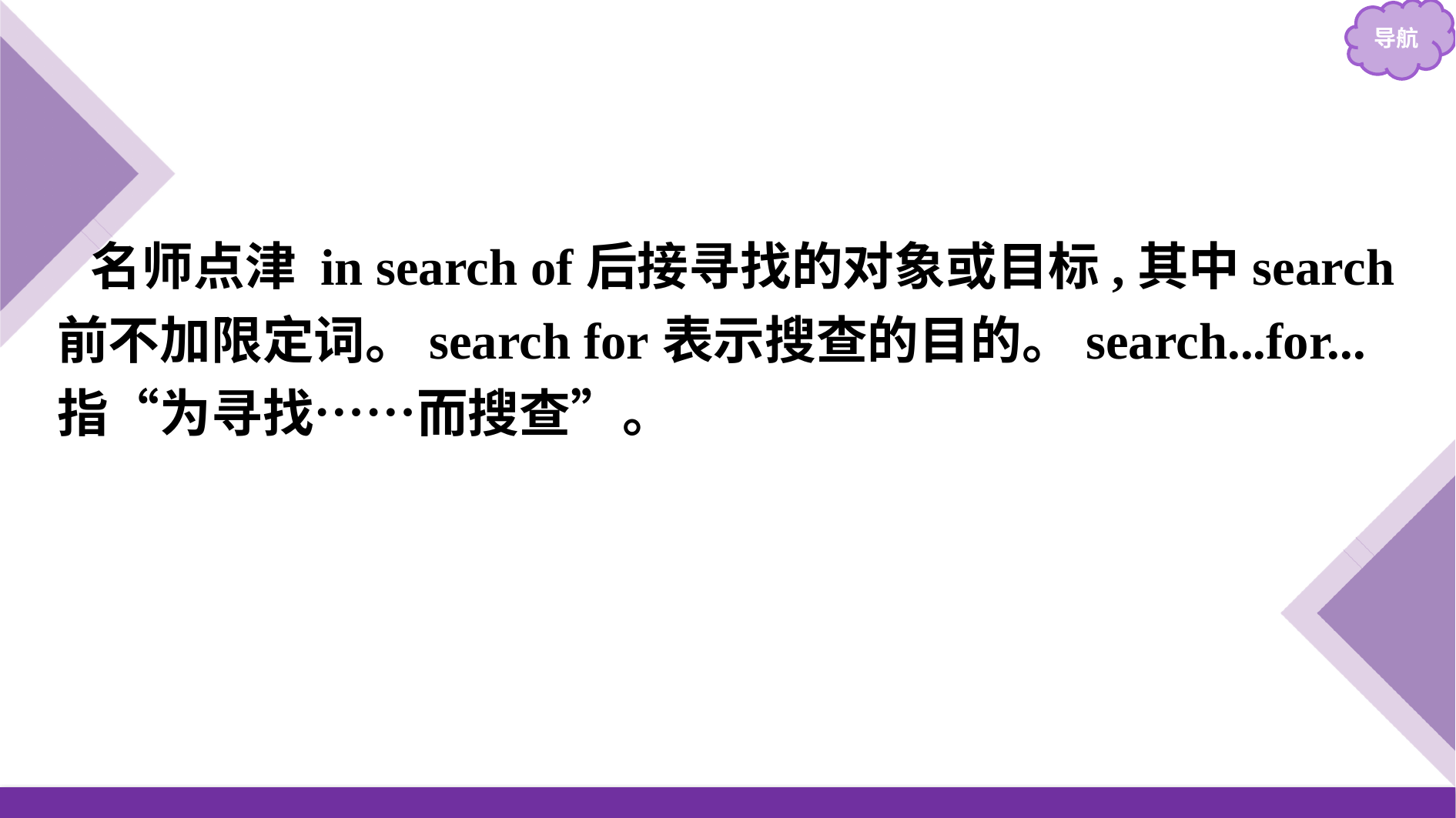

名师点津 in search of后接寻找的对象或目标,其中search前不加限定词。search for表示搜查的目的。search...for...指“为寻找……而搜查”。